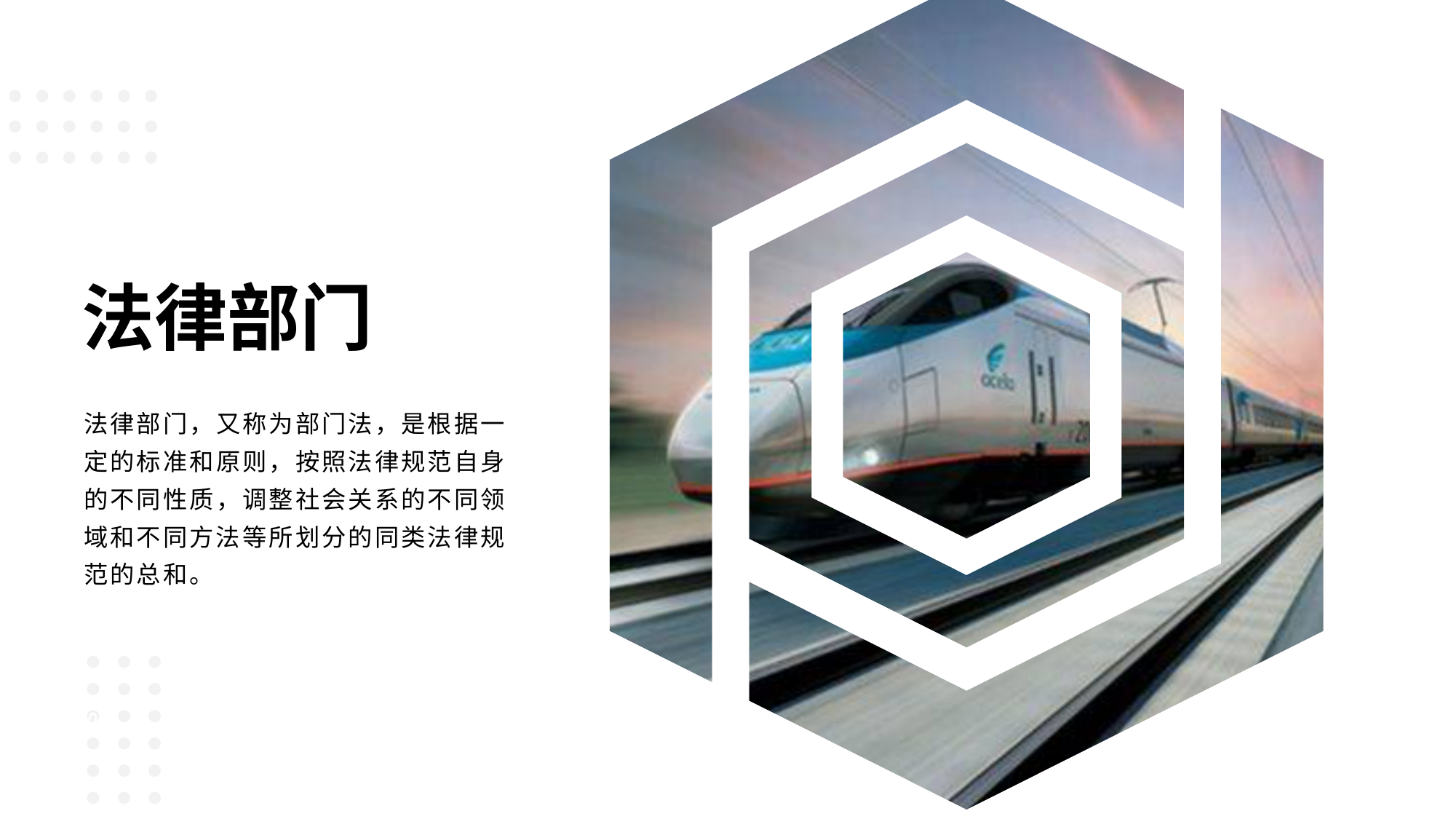

法律部门
法律部门，又称为部门法，是根据一定的标准和原则，按照法律规范自身的不同性质，调整社会关系的不同领域和不同方法等所划分的同类法律规范的总和。

s